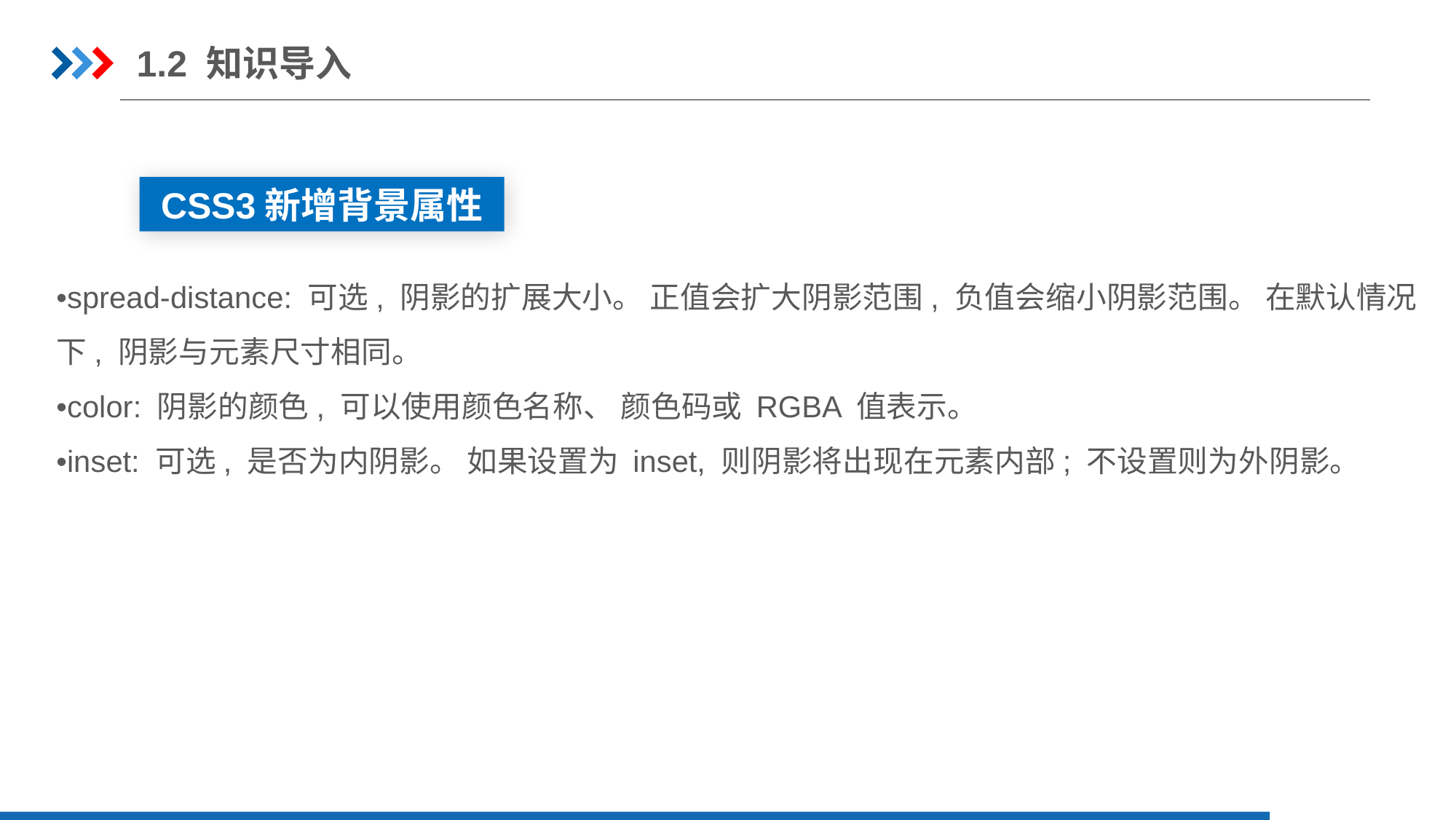

1.2 知识导入
CSS3新增背景属性
•spread-distance: 可选, 阴影的扩展大小。 正值会扩大阴影范围, 负值会缩小阴影范围。 在默认情况下, 阴影与元素尺寸相同。
•color: 阴影的颜色, 可以使用颜色名称、 颜色码或 RGBA 值表示。
•inset: 可选, 是否为内阴影。 如果设置为 inset, 则阴影将出现在元素内部; 不设置则为外阴影。